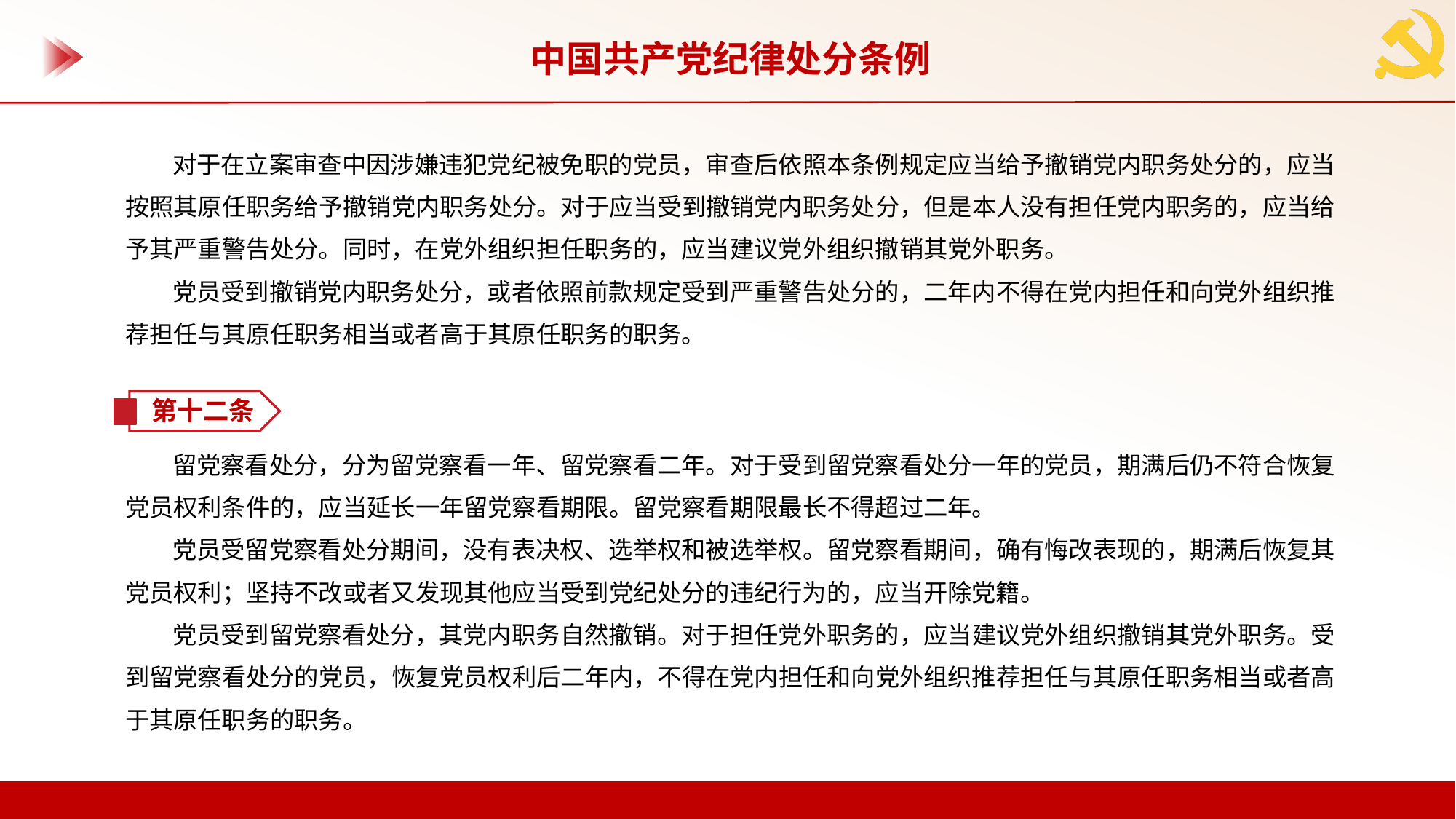

中国共产党纪律处分条例
对于在立案审查中因涉嫌违犯党纪被免职的党员，审查后依照本条例规定应当给予撤销党内职务处分的，应当按照其原任职务给予撤销党内职务处分。对于应当受到撤销党内职务处分，但是本人没有担任党内职务的，应当给予其严重警告处分。同时，在党外组织担任职务的，应当建议党外组织撤销其党外职务。
党员受到撤销党内职务处分，或者依照前款规定受到严重警告处分的，二年内不得在党内担任和向党外组织推荐担任与其原任职务相当或者高于其原任职务的职务。
第十二条

留党察看处分，分为留党察看一年、留党察看二年。对于受到留党察看处分一年的党员，期满后仍不符合恢复党员权利条件的，应当延长一年留党察看期限。留党察看期限最长不得超过二年。
党员受留党察看处分期间，没有表决权、选举权和被选举权。留党察看期间，确有悔改表现的，期满后恢复其党员权利；坚持不改或者又发现其他应当受到党纪处分的违纪行为的，应当开除党籍。
党员受到留党察看处分，其党内职务自然撤销。对于担任党外职务的，应当建议党外组织撤销其党外职务。受到留党察看处分的党员，恢复党员权利后二年内，不得在党内担任和向党外组织推荐担任与其原任职务相当或者高于其原任职务的职务。